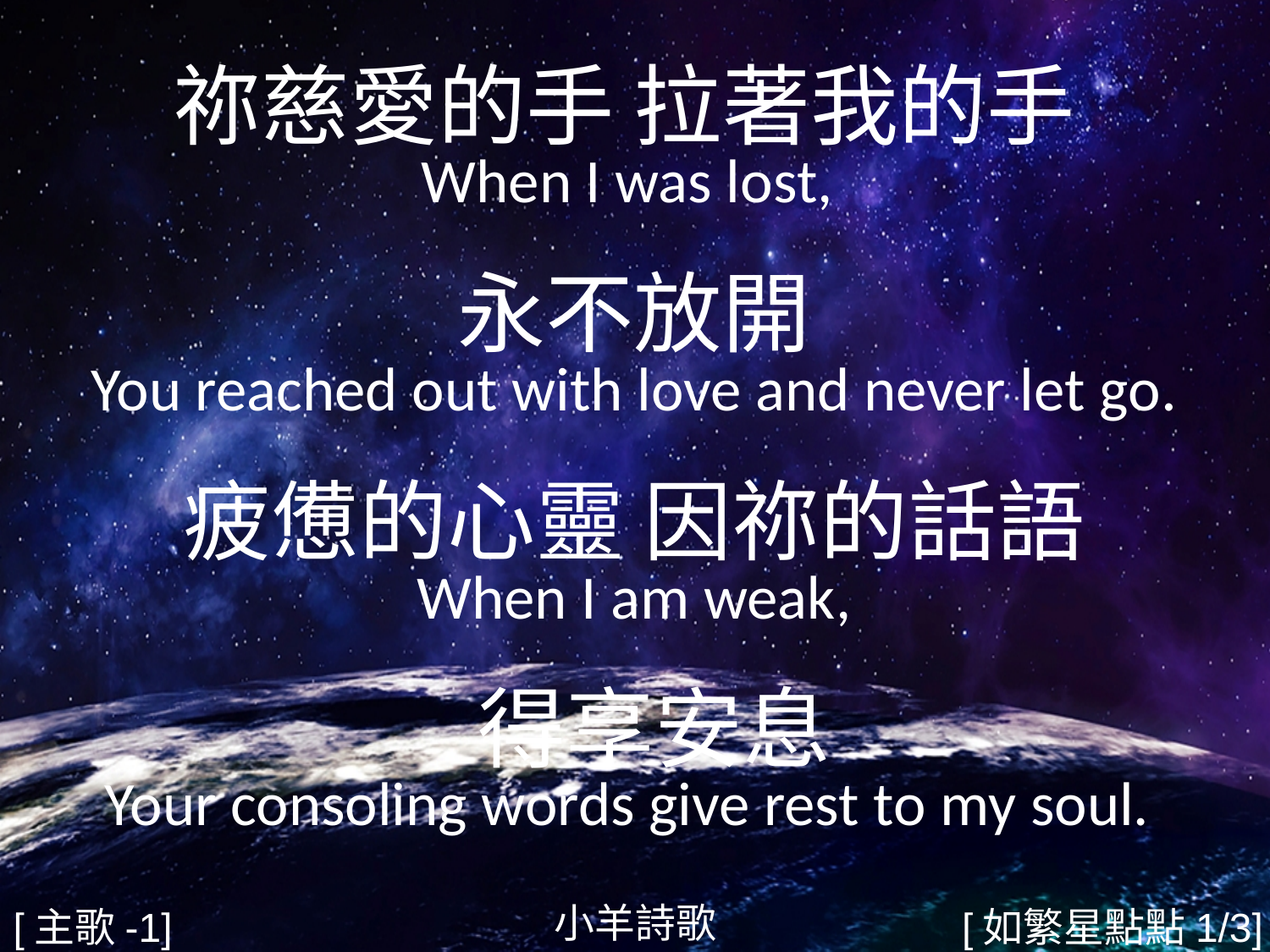

祢慈愛的手 拉著我的手
When I was lost,

永不放開
You reached out with love and never let go.

疲憊的心靈 因祢的話語
When I am weak,

 得享安息
Your consoling words give rest to my soul.

#

小羊詩歌
[主歌-1]
[如繁星點點1/3]